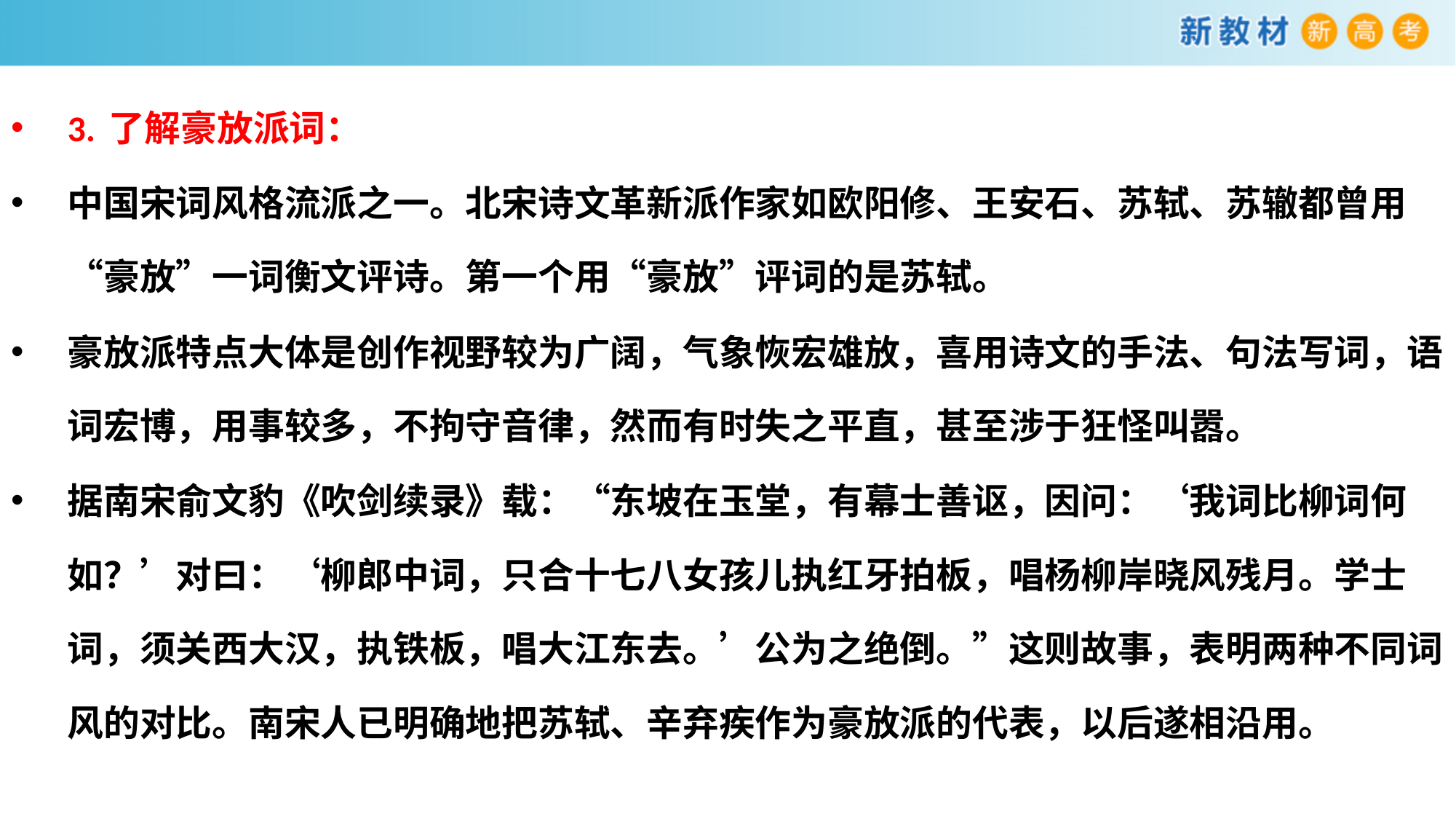

3. 了解豪放派词：
中国宋词风格流派之一。北宋诗文革新派作家如欧阳修、王安石、苏轼、苏辙都曾用“豪放”一词衡文评诗。第一个用“豪放”评词的是苏轼。
豪放派特点大体是创作视野较为广阔，气象恢宏雄放，喜用诗文的手法、句法写词，语词宏博，用事较多，不拘守音律，然而有时失之平直，甚至涉于狂怪叫嚣。
据南宋俞文豹《吹剑续录》载：“东坡在玉堂，有幕士善讴，因问：‘我词比柳词何如？’对曰：‘柳郎中词，只合十七八女孩儿执红牙拍板，唱杨柳岸晓风残月。学士词，须关西大汉，执铁板，唱大江东去。’公为之绝倒。”这则故事，表明两种不同词风的对比。南宋人已明确地把苏轼、辛弃疾作为豪放派的代表，以后遂相沿用。